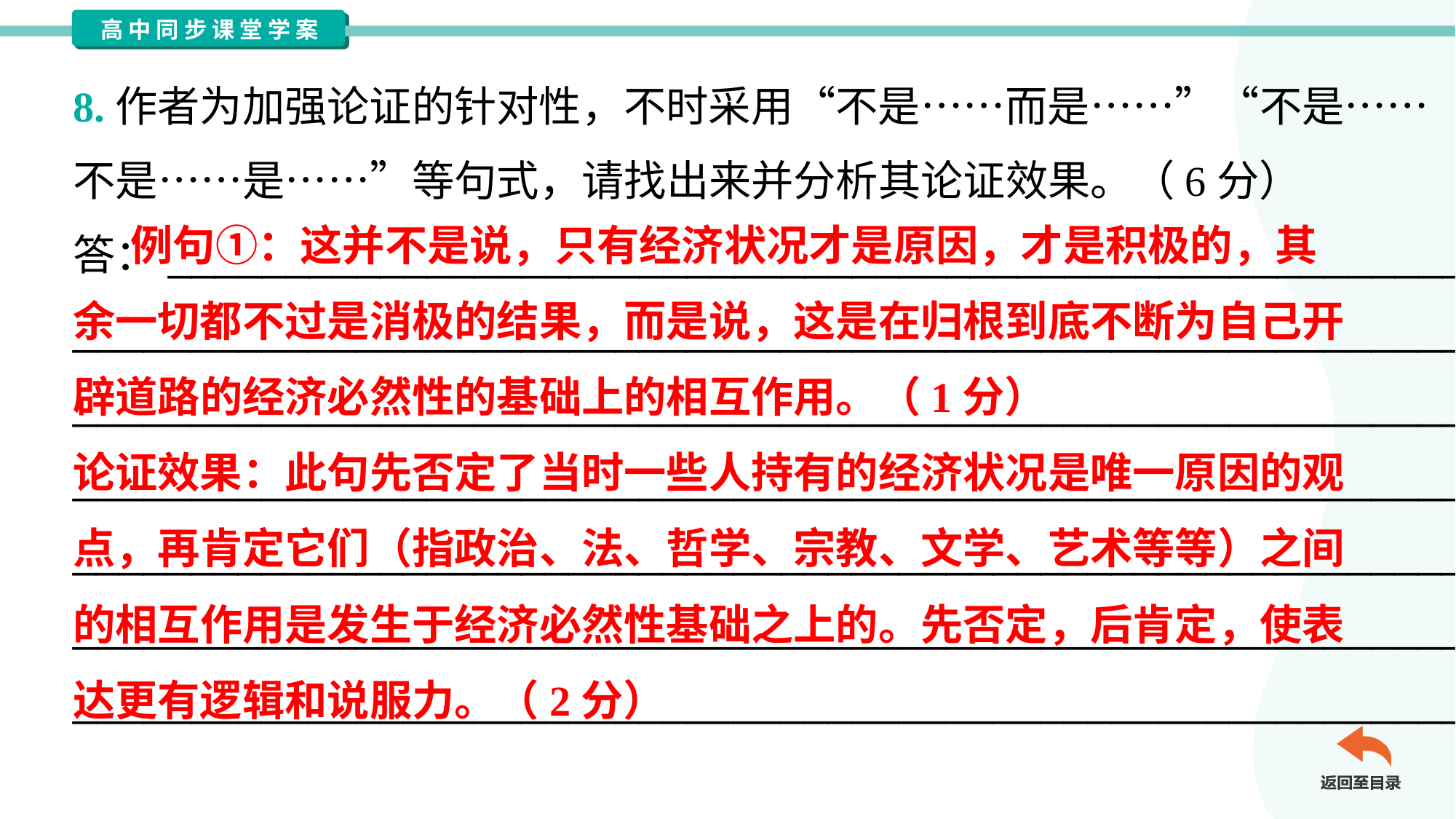

8.作者为加强论证的针对性，不时采用“不是……而是……”“不是……
不是……是……”等句式，请找出来并分析其论证效果。（6分）
答：_________________________________________________________
_____________________________________________________________
_____________________________________________________________
_____________________________________________________________
_____________________________________________________________
_____________________________________________________________
_____________________________________________________________
     例句①：这并不是说，只有经济状况才是原因，才是积极的，其
余一切都不过是消极的结果，而是说，这是在归根到底不断为自己开
辟道路的经济必然性的基础上的相互作用。（1分）
论证效果：此句先否定了当时一些人持有的经济状况是唯一原因的观
点，再肯定它们（指政治、法、哲学、宗教、文学、艺术等等）之间
的相互作用是发生于经济必然性基础之上的。先否定，后肯定，使表
达更有逻辑和说服力。（2分）